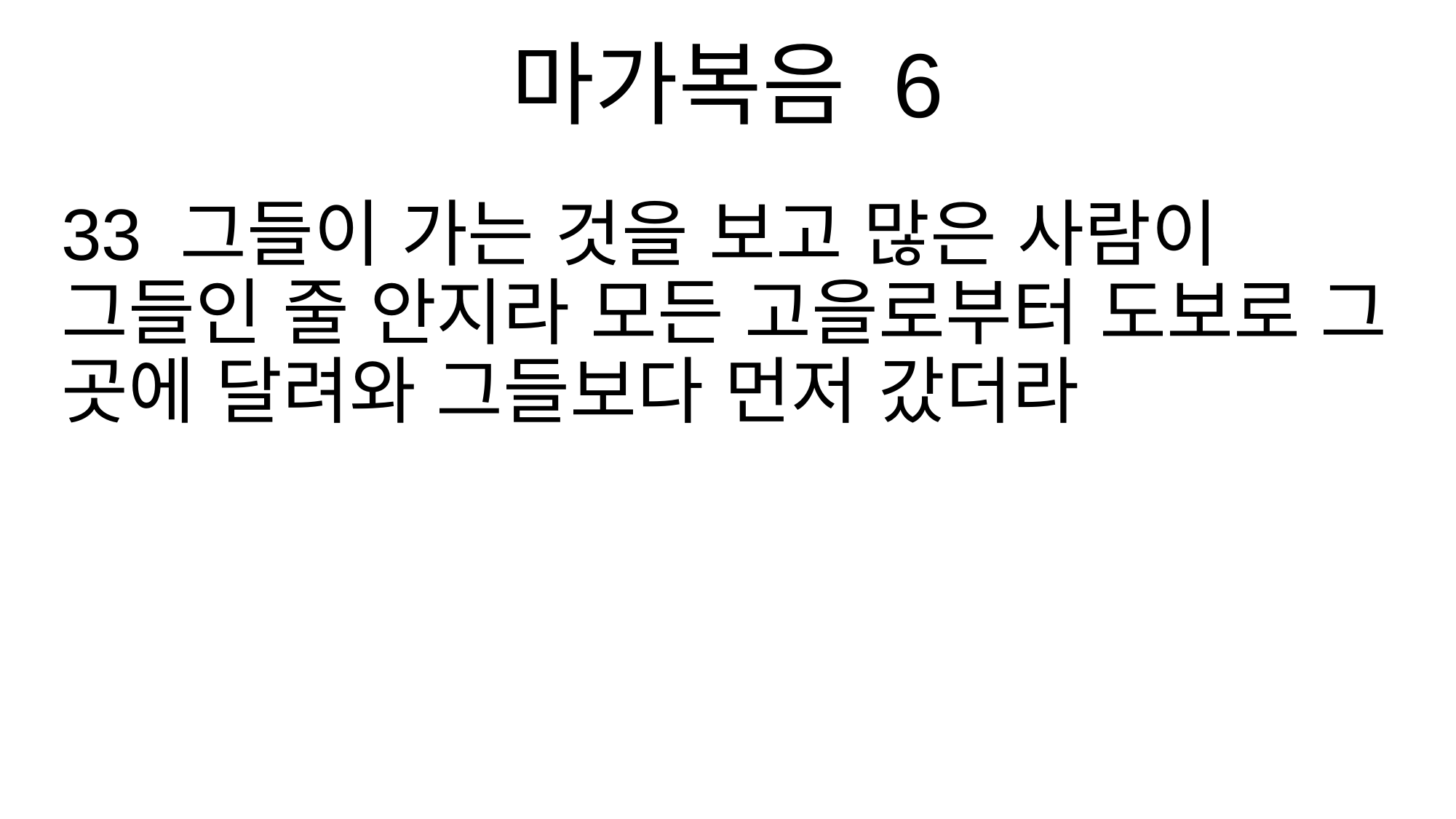

마가복음 6
33 그들이 가는 것을 보고 많은 사람이 그들인 줄 안지라 모든 고을로부터 도보로 그 곳에 달려와 그들보다 먼저 갔더라